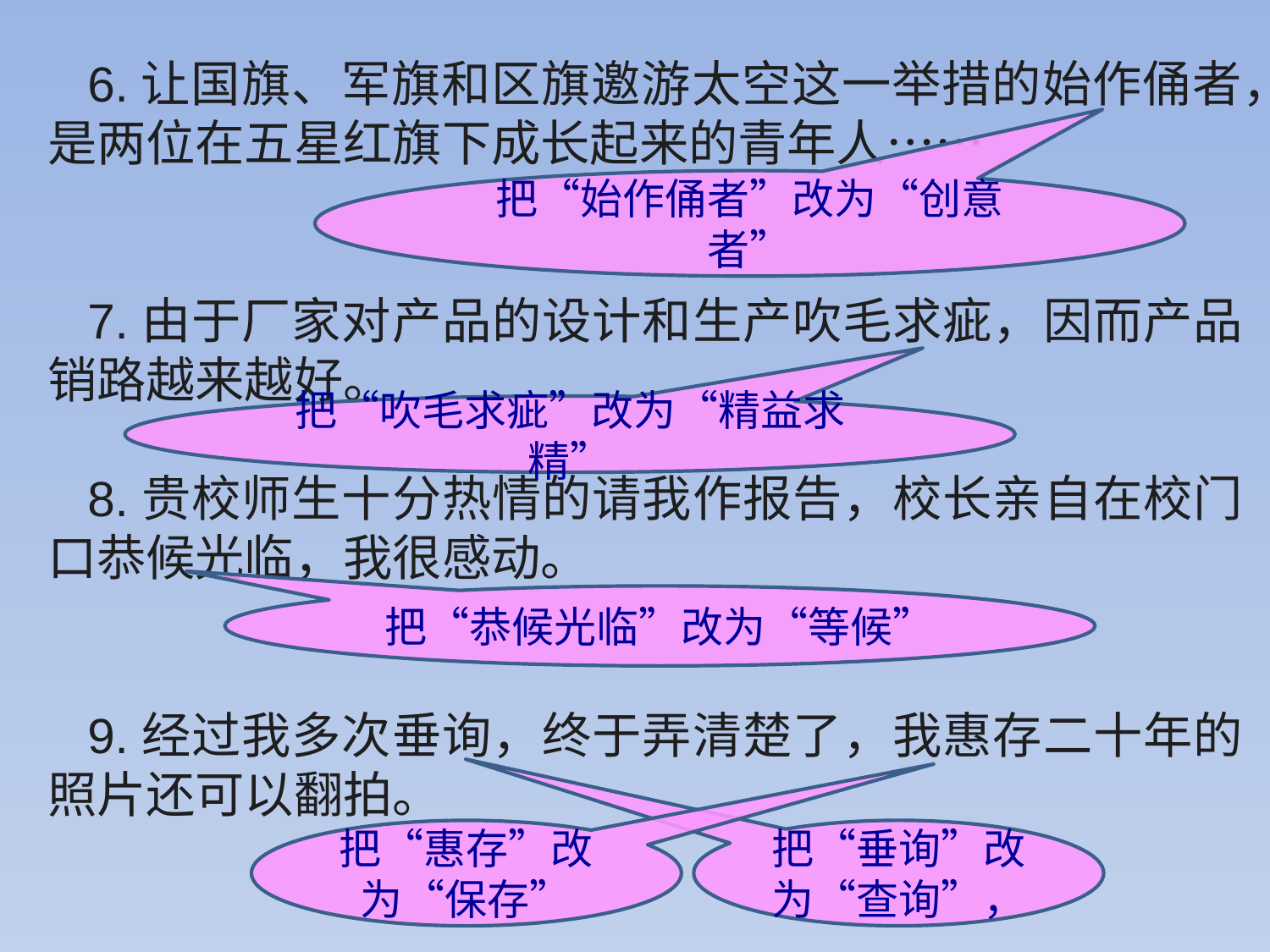

6.让国旗、军旗和区旗邀游太空这一举措的始作俑者，是两位在五星红旗下成长起来的青年人……

7.由于厂家对产品的设计和生产吹毛求疵，因而产品销路越来越好。

8.贵校师生十分热情的请我作报告，校长亲自在校门口恭候光临，我很感动。

9.经过我多次垂询，终于弄清楚了，我惠存二十年的照片还可以翻拍。
把“始作俑者”改为“创意者”
把“吹毛求疵”改为“精益求精”

把“恭候光临”改为“等候”
把“惠存”改为“保存”
把“垂询”改为“查询”，